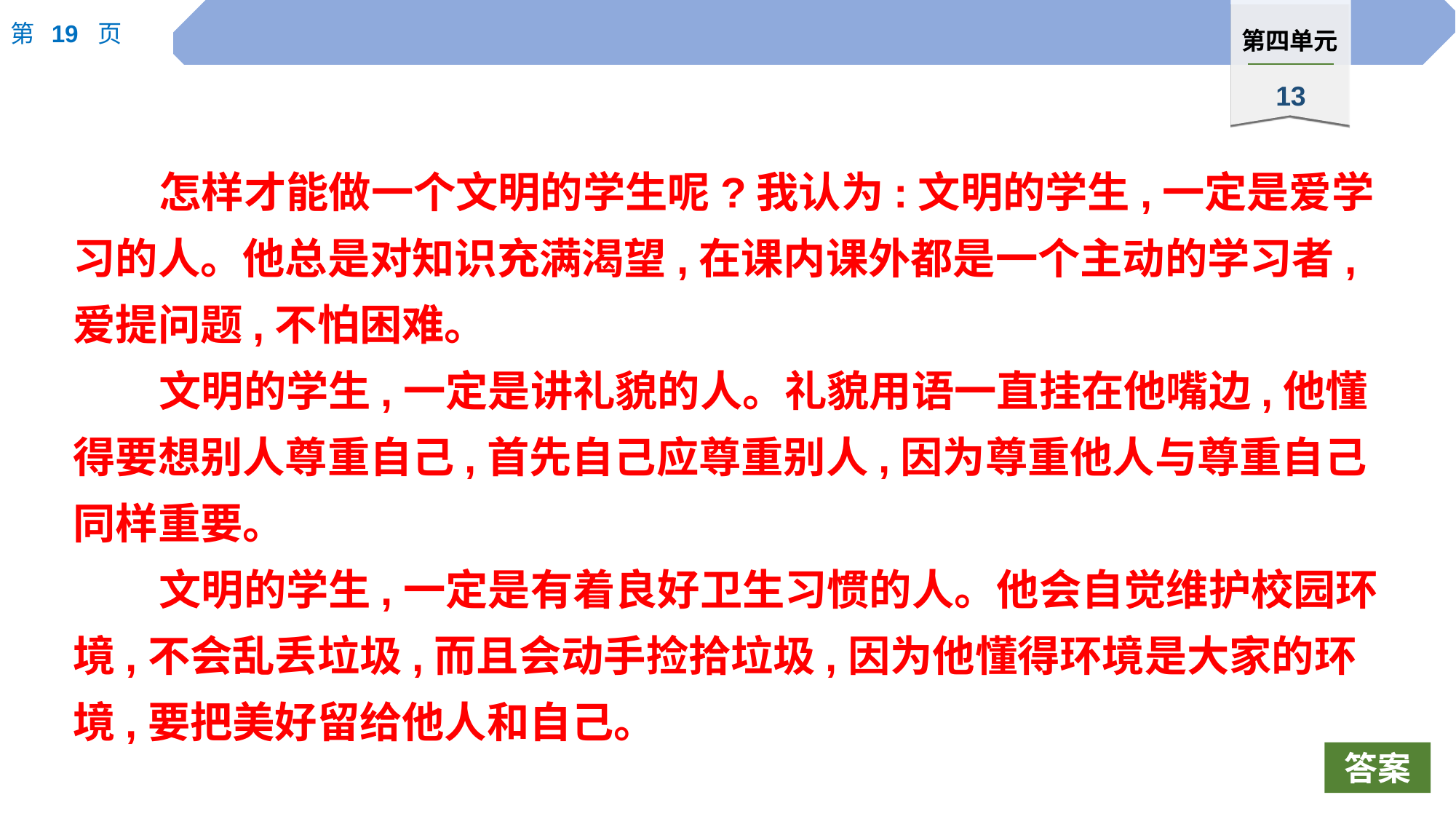

怎样才能做一个文明的学生呢?我认为:文明的学生,一定是爱学习的人。他总是对知识充满渴望,在课内课外都是一个主动的学习者,爱提问题,不怕困难。
文明的学生,一定是讲礼貌的人。礼貌用语一直挂在他嘴边,他懂得要想别人尊重自己,首先自己应尊重别人,因为尊重他人与尊重自己同样重要。
文明的学生,一定是有着良好卫生习惯的人。他会自觉维护校园环境,不会乱丢垃圾,而且会动手捡拾垃圾,因为他懂得环境是大家的环境,要把美好留给他人和自己。
答案